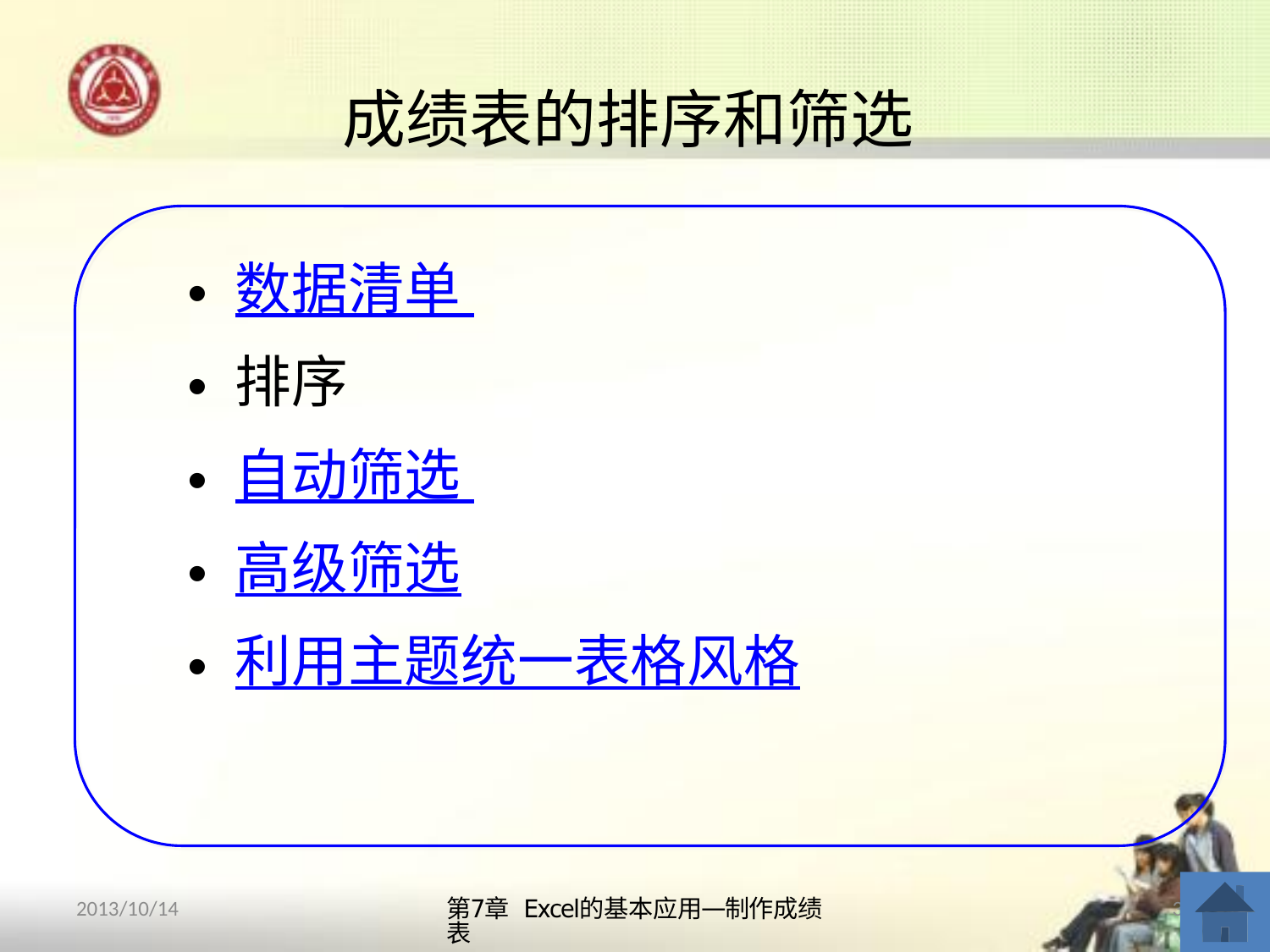

# 成绩表的排序和筛选

数据清单
排序
自动筛选
高级筛选
利用主题统一表格风格

第7章  Excel的基本应用—制作成绩表
34
2013/10/14